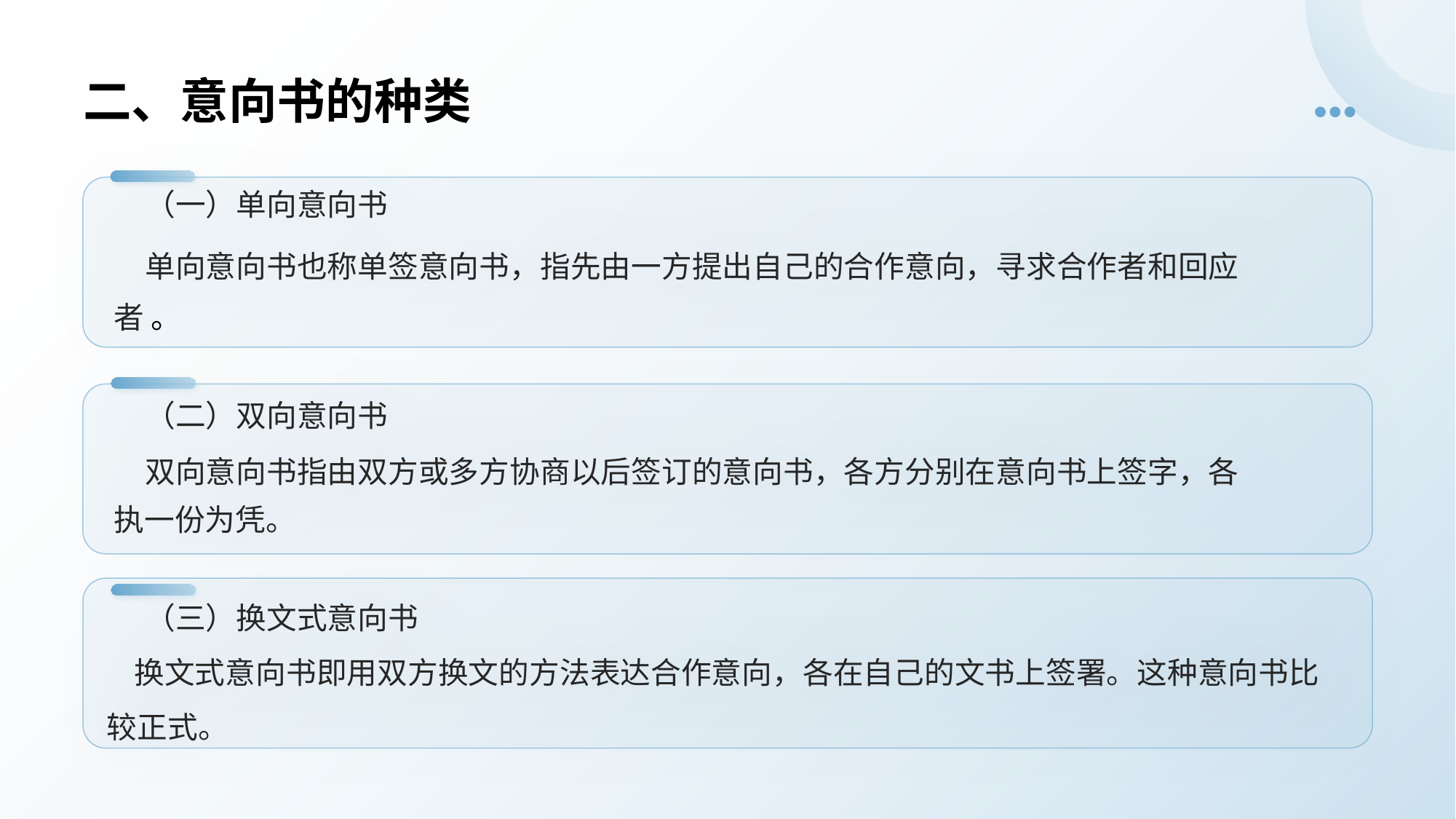

# 二、意向书的种类

（一）单向意向书
单向意向书也称单签意向书，指先由一方提出自己的合作意向，寻求合作者和回应 者 。

（二）双向意向书
双向意向书指由双方或多方协商以后签订的意向书，各方分别在意向书上签字，各 执一份为凭。
（三）换文式意向书
   换文式意向书即用双方换文的方法表达合作意向，各在自己的文书上签署。这种意向书比较正式。